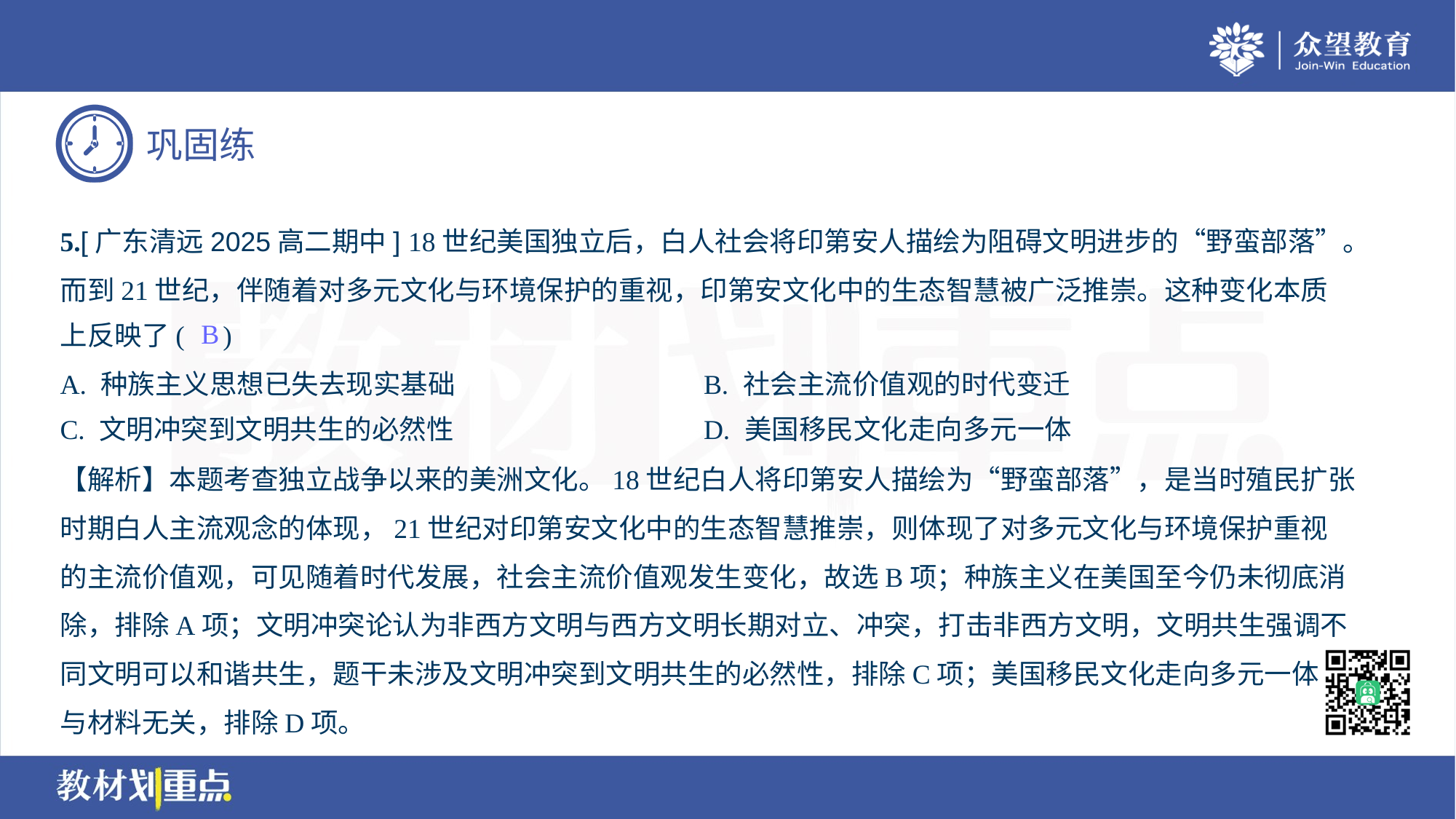

5.[广东清远2025高二期中] 18世纪美国独立后，白人社会将印第安人描绘为阻碍文明进步的“野蛮部落”。
而到21世纪，伴随着对多元文化与环境保护的重视，印第安文化中的生态智慧被广泛推崇。这种变化本质
上反映了(     )
B
A. 种族主义思想已失去现实基础	B. 社会主流价值观的时代变迁
C. 文明冲突到文明共生的必然性	D. 美国移民文化走向多元一体
【解析】本题考查独立战争以来的美洲文化。18世纪白人将印第安人描绘为“野蛮部落”，是当时殖民扩张
时期白人主流观念的体现，21世纪对印第安文化中的生态智慧推崇，则体现了对多元文化与环境保护重视
的主流价值观，可见随着时代发展，社会主流价值观发生变化，故选B项；种族主义在美国至今仍未彻底消
除，排除A项；文明冲突论认为非西方文明与西方文明长期对立、冲突，打击非西方文明，文明共生强调不
同文明可以和谐共生，题干未涉及文明冲突到文明共生的必然性，排除C项；美国移民文化走向多元一体
与材料无关，排除D项。